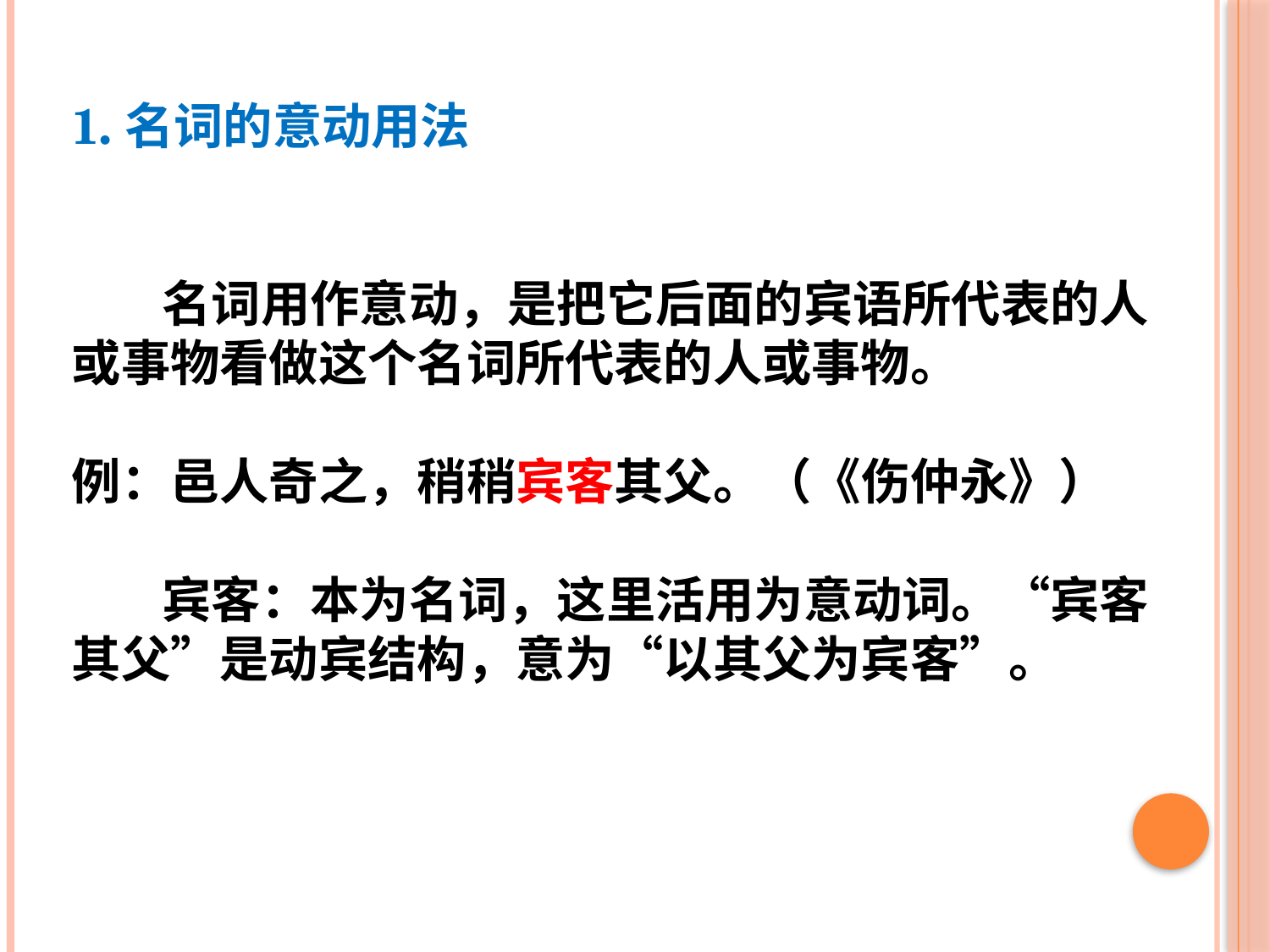

1.名词的意动用法

       名词用作意动，是把它后面的宾语所代表的人或事物看做这个名词所代表的人或事物。
例：邑人奇之，稍稍宾客其父。（《伤仲永》）
       宾客：本为名词，这里活用为意动词。“宾客其父”是动宾结构，意为“以其父为宾客”。